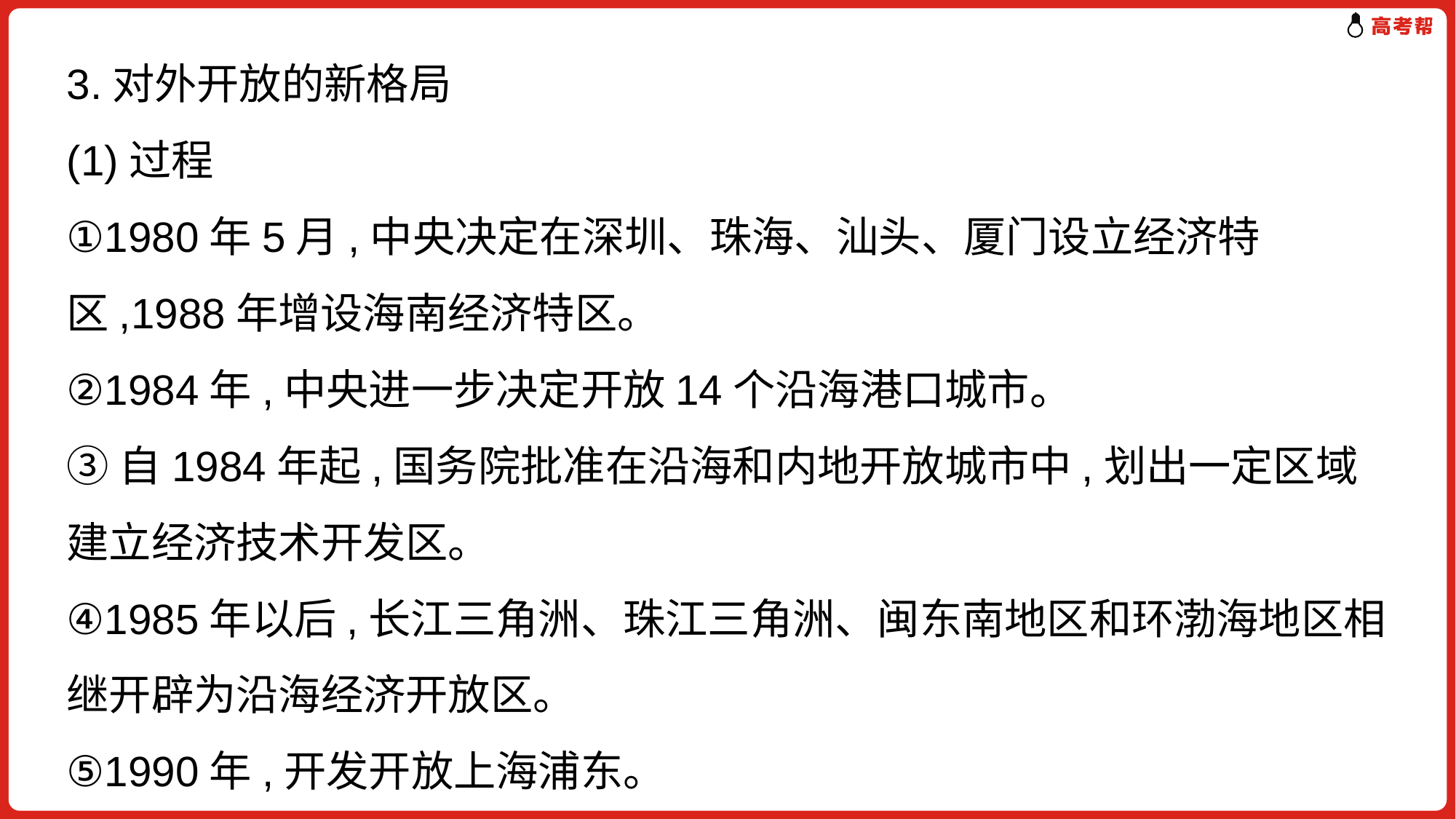

3.对外开放的新格局
(1)过程
①1980年5月,中央决定在深圳、珠海、汕头、厦门设立经济特区,1988年增设海南经济特区。
②1984年,中央进一步决定开放14个沿海港口城市。
③自1984年起,国务院批准在沿海和内地开放城市中,划出一定区域建立经济技术开发区。
④1985年以后,长江三角洲、珠江三角洲、闽东南地区和环渤海地区相继开辟为沿海经济开放区。
⑤1990年,开发开放上海浦东。